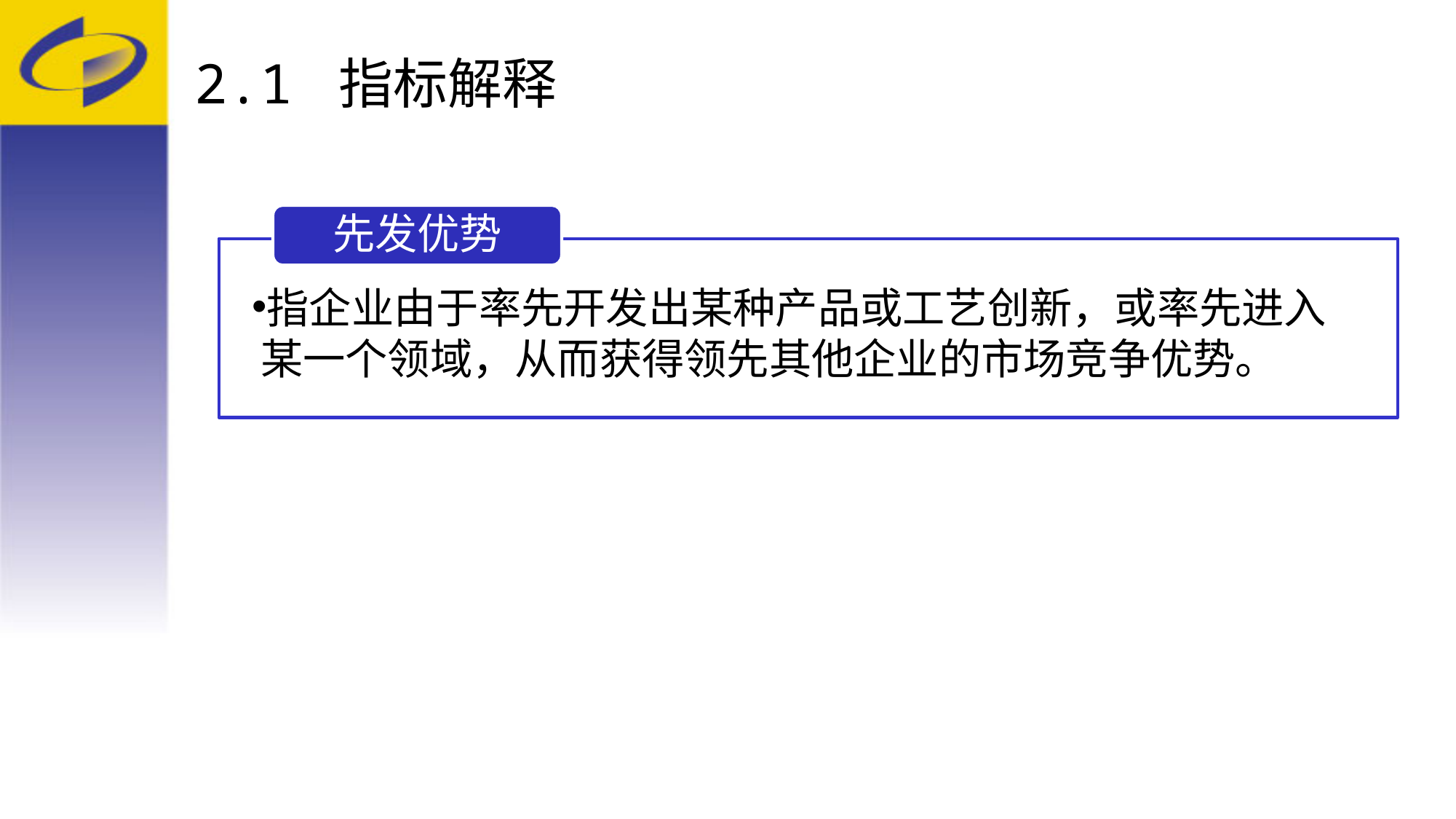

# 2.1 指标解释
先发优势
指企业由于率先开发出某种产品或工艺创新，或率先进入某一个领域，从而获得领先其他企业的市场竞争优势。